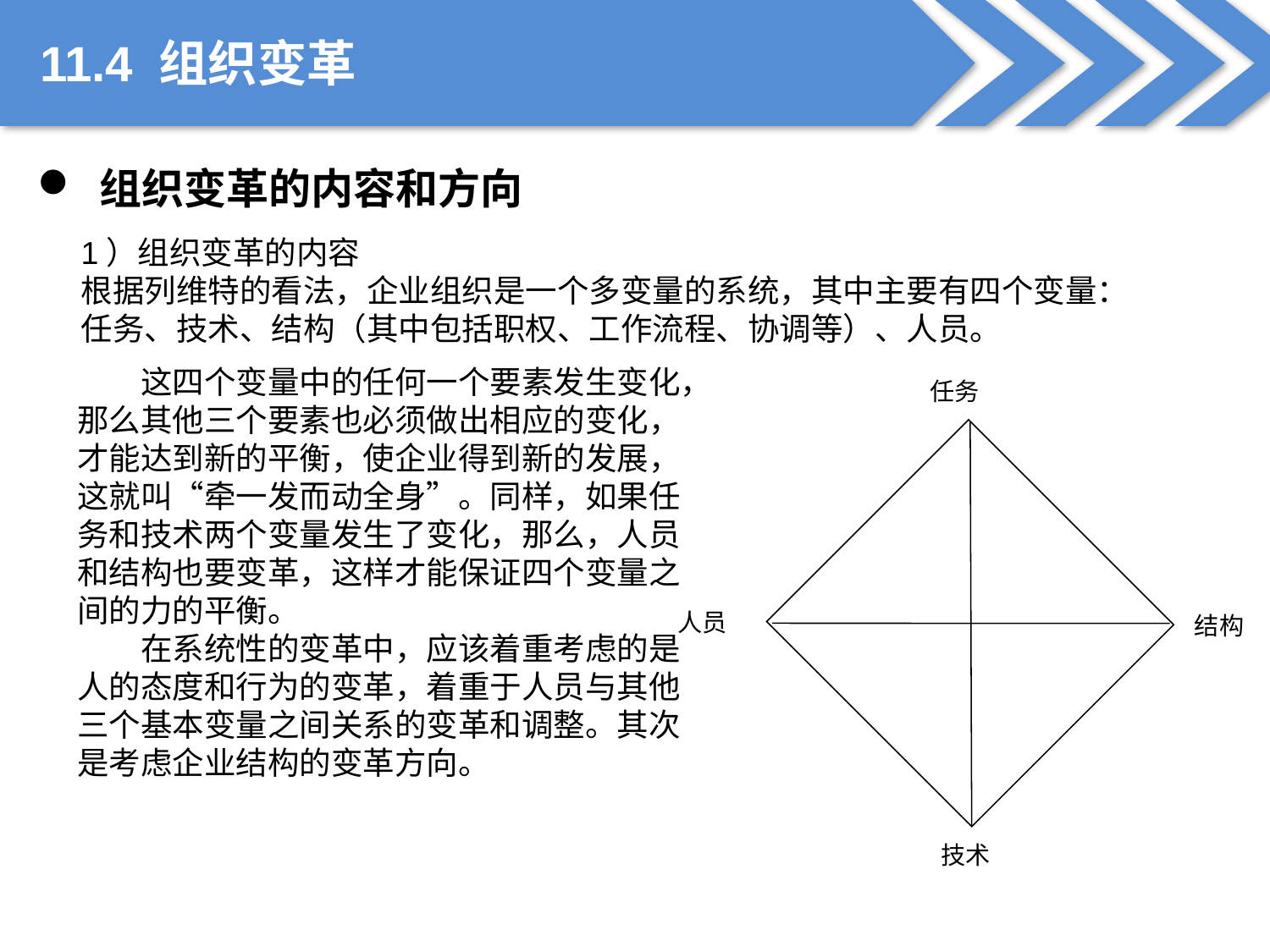

11.4 组织变革
 组织变革的内容和方向
1）组织变革的内容
根据列维特的看法，企业组织是一个多变量的系统，其中主要有四个变量：
任务、技术、结构（其中包括职权、工作流程、协调等）、人员。
这四个变量中的任何一个要素发生变化，那么其他三个要素也必须做出相应的变化，才能达到新的平衡，使企业得到新的发展，这就叫“牵一发而动全身”。同样，如果任务和技术两个变量发生了变化，那么，人员和结构也要变革，这样才能保证四个变量之间的力的平衡。
在系统性的变革中，应该着重考虑的是人的态度和行为的变革，着重于人员与其他三个基本变量之间关系的变革和调整。其次是考虑企业结构的变革方向。
任务

人员
结构

技术